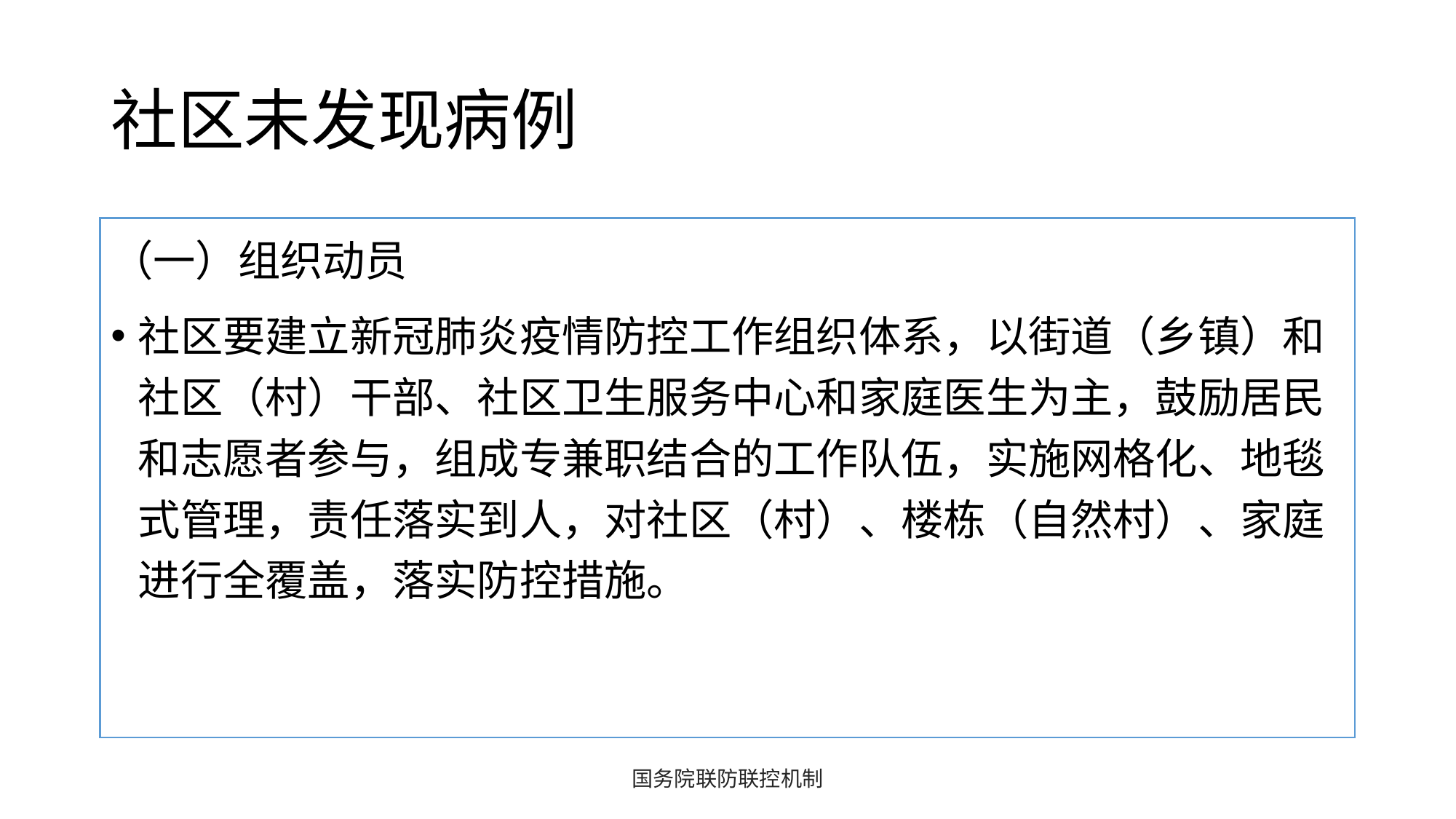

# 社区未发现病例
（一）组织动员
社区要建立新冠肺炎疫情防控工作组织体系，以街道（乡镇）和社区（村）干部、社区卫生服务中心和家庭医生为主，鼓励居民和志愿者参与，组成专兼职结合的工作队伍，实施网格化、地毯式管理，责任落实到人，对社区（村）、楼栋（自然村）、家庭进行全覆盖，落实防控措施。

国务院联防联控机制
7